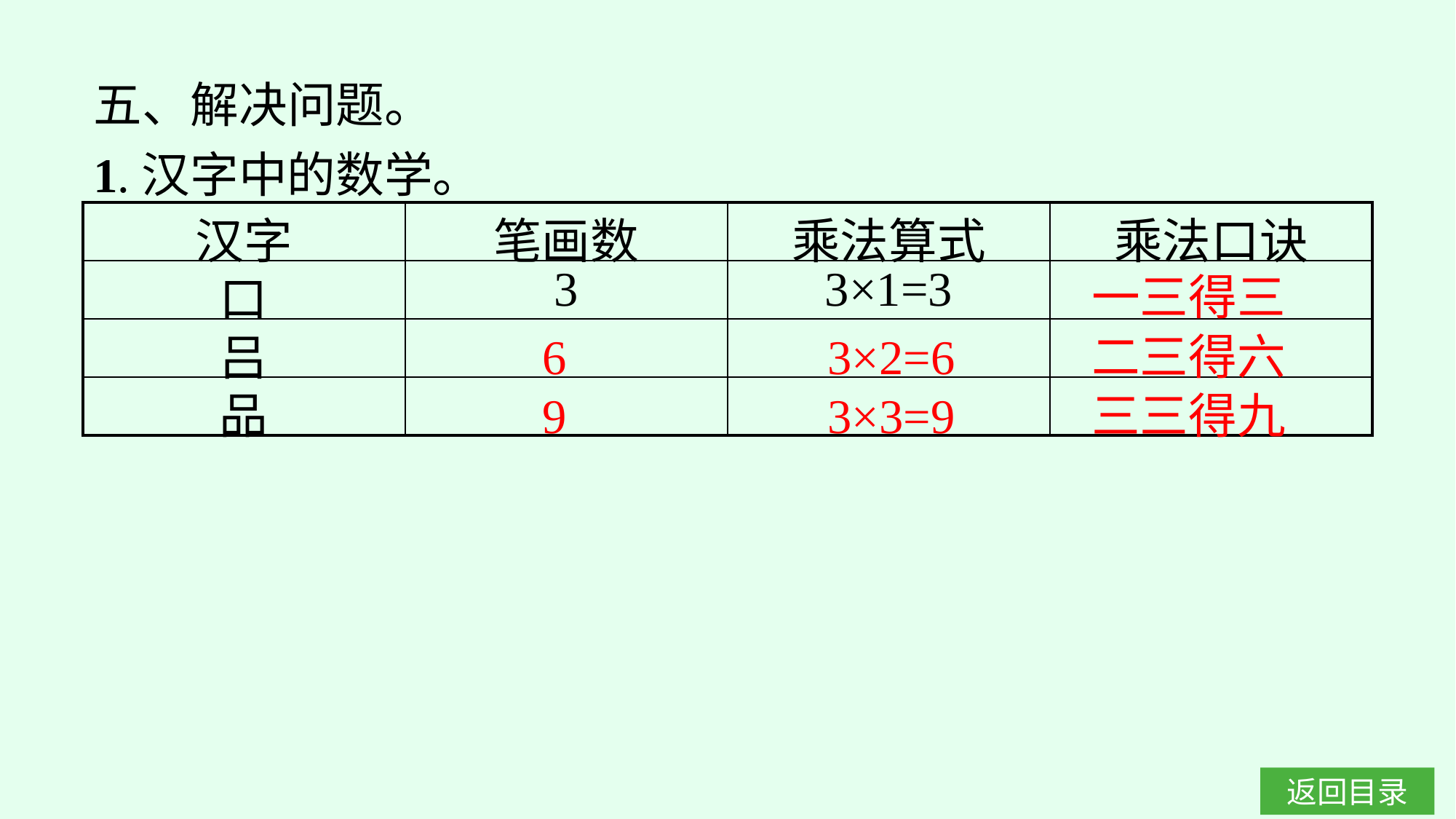

五、解决问题。
1.汉字中的数学。
| 汉字 | 笔画数 | 乘法算式 | 乘法口诀 |
| --- | --- | --- | --- |
| 口 | 3 | 3×1=3 |  |
| 吕 |  |  |  |
| 品 |  |  |  |
一三得三
6
3×2=6
二三得六
9
3×3=9
三三得九